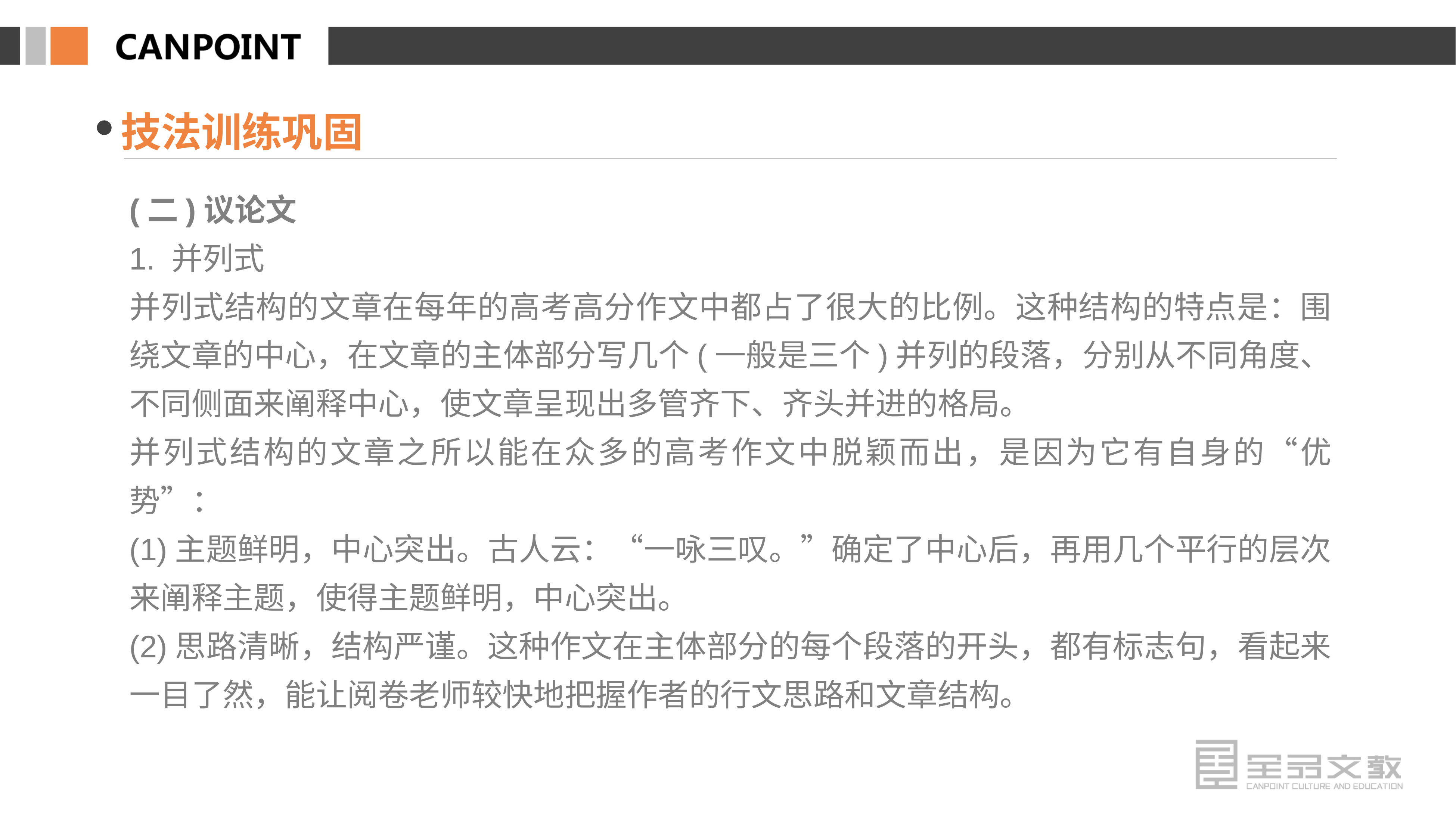

技法训练巩固

(二)议论文
1. 并列式
并列式结构的文章在每年的高考高分作文中都占了很大的比例。这种结构的特点是：围绕文章的中心，在文章的主体部分写几个(一般是三个)并列的段落，分别从不同角度、不同侧面来阐释中心，使文章呈现出多管齐下、齐头并进的格局。
并列式结构的文章之所以能在众多的高考作文中脱颖而出，是因为它有自身的“优势”：
(1)主题鲜明，中心突出。古人云：“一咏三叹。”确定了中心后，再用几个平行的层次来阐释主题，使得主题鲜明，中心突出。
(2)思路清晰，结构严谨。这种作文在主体部分的每个段落的开头，都有标志句，看起来一目了然，能让阅卷老师较快地把握作者的行文思路和文章结构。